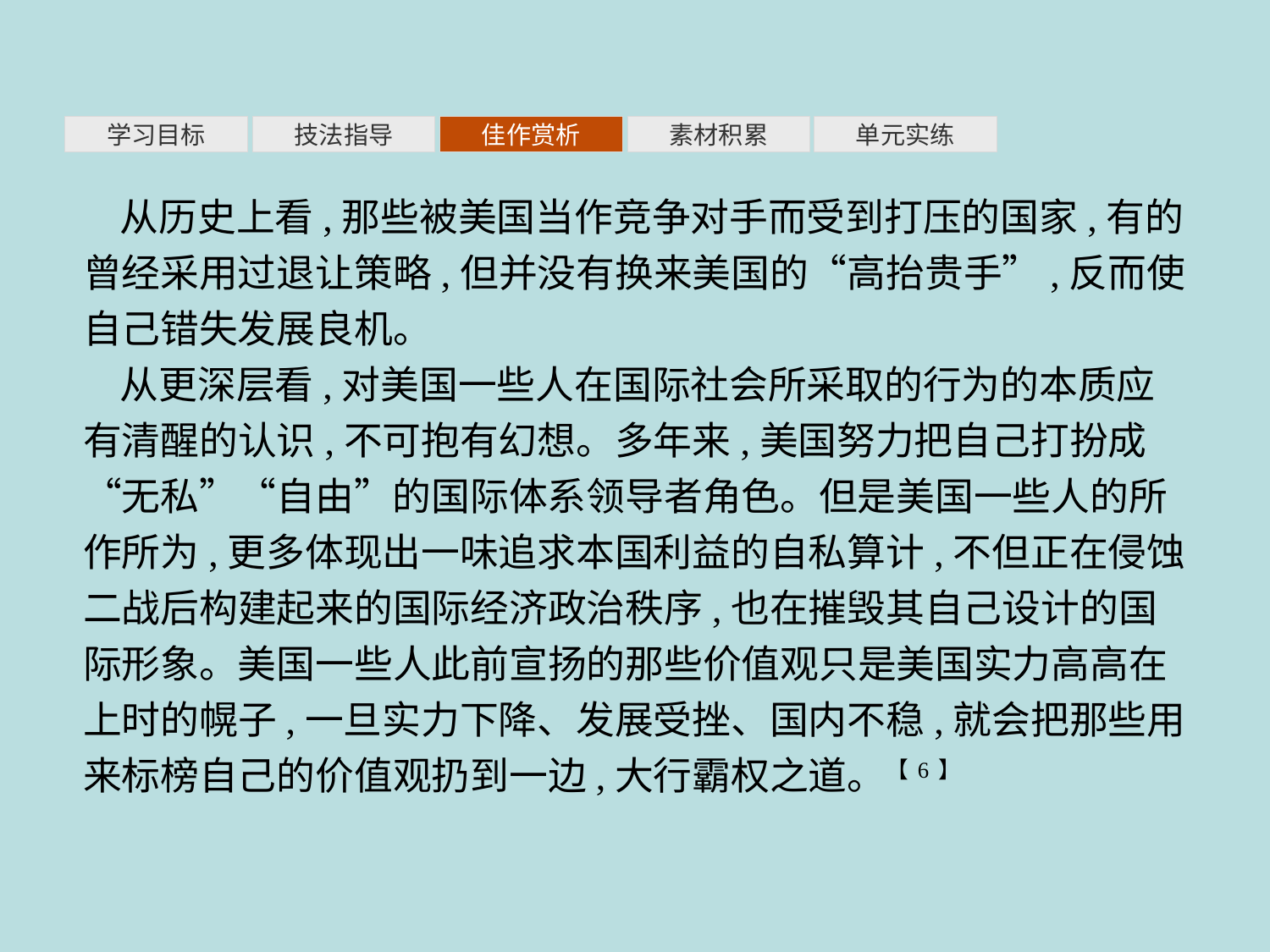

素材积累
学习目标
技法指导
佳作赏析
单元实练
从历史上看,那些被美国当作竞争对手而受到打压的国家,有的曾经采用过退让策略,但并没有换来美国的“高抬贵手”,反而使自己错失发展良机。
从更深层看,对美国一些人在国际社会所采取的行为的本质应有清醒的认识,不可抱有幻想。多年来,美国努力把自己打扮成“无私”“自由”的国际体系领导者角色。但是美国一些人的所作所为,更多体现出一味追求本国利益的自私算计,不但正在侵蚀二战后构建起来的国际经济政治秩序,也在摧毁其自己设计的国际形象。美国一些人此前宣扬的那些价值观只是美国实力高高在上时的幌子,一旦实力下降、发展受挫、国内不稳,就会把那些用来标榜自己的价值观扔到一边,大行霸权之道。【6】